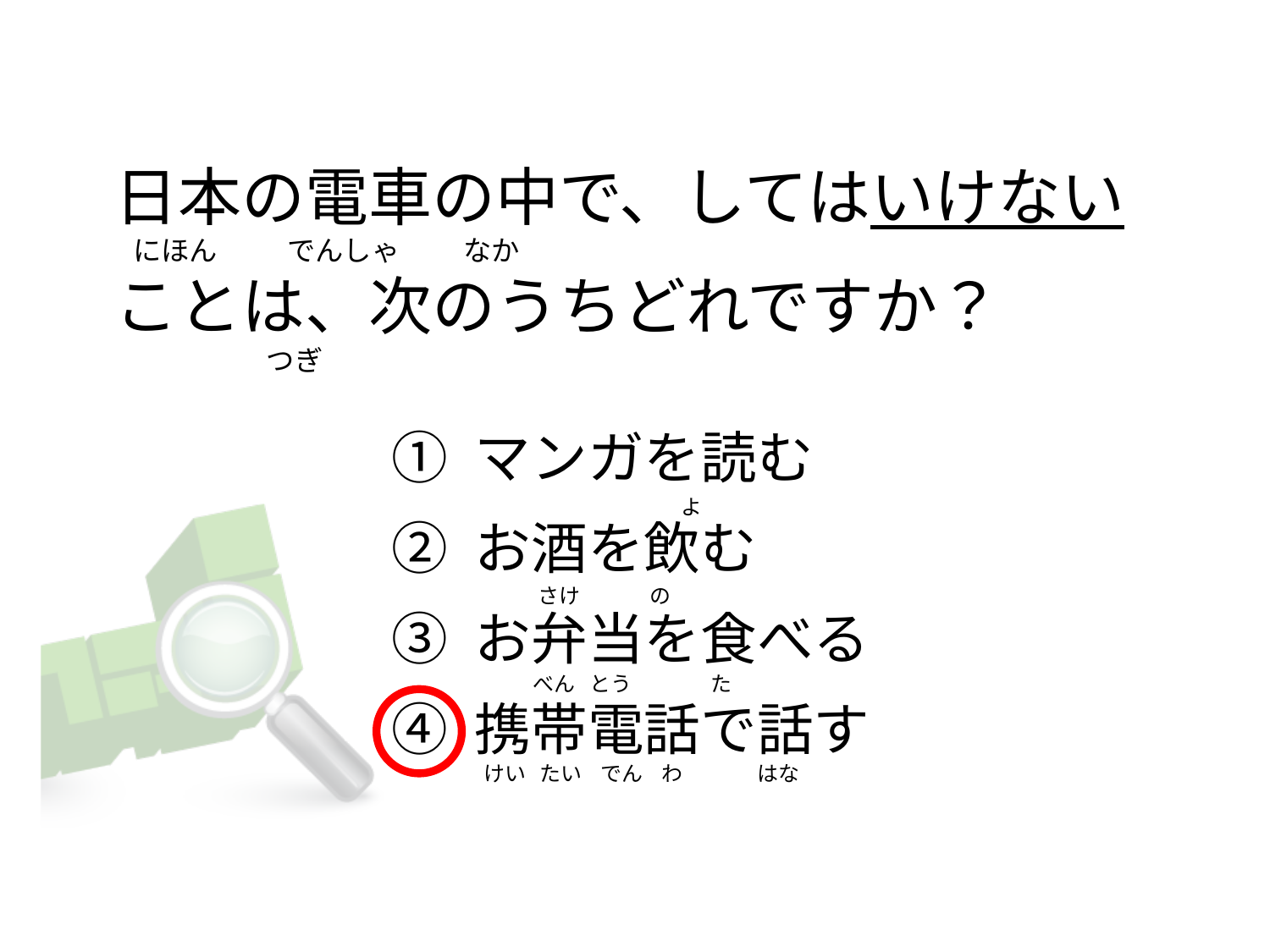

# 日本の電車の中で、してはいけない    にほん           でんしゃ          なか ことは、次のうちどれですか？                         つぎ
① マンガを読む
② お酒を飲む
③ お弁当を食べる
④ 携帯電話で話す
                                               よ
              さけ               の
             べん   とう                 た

    けい   たい    でん    わ                はな